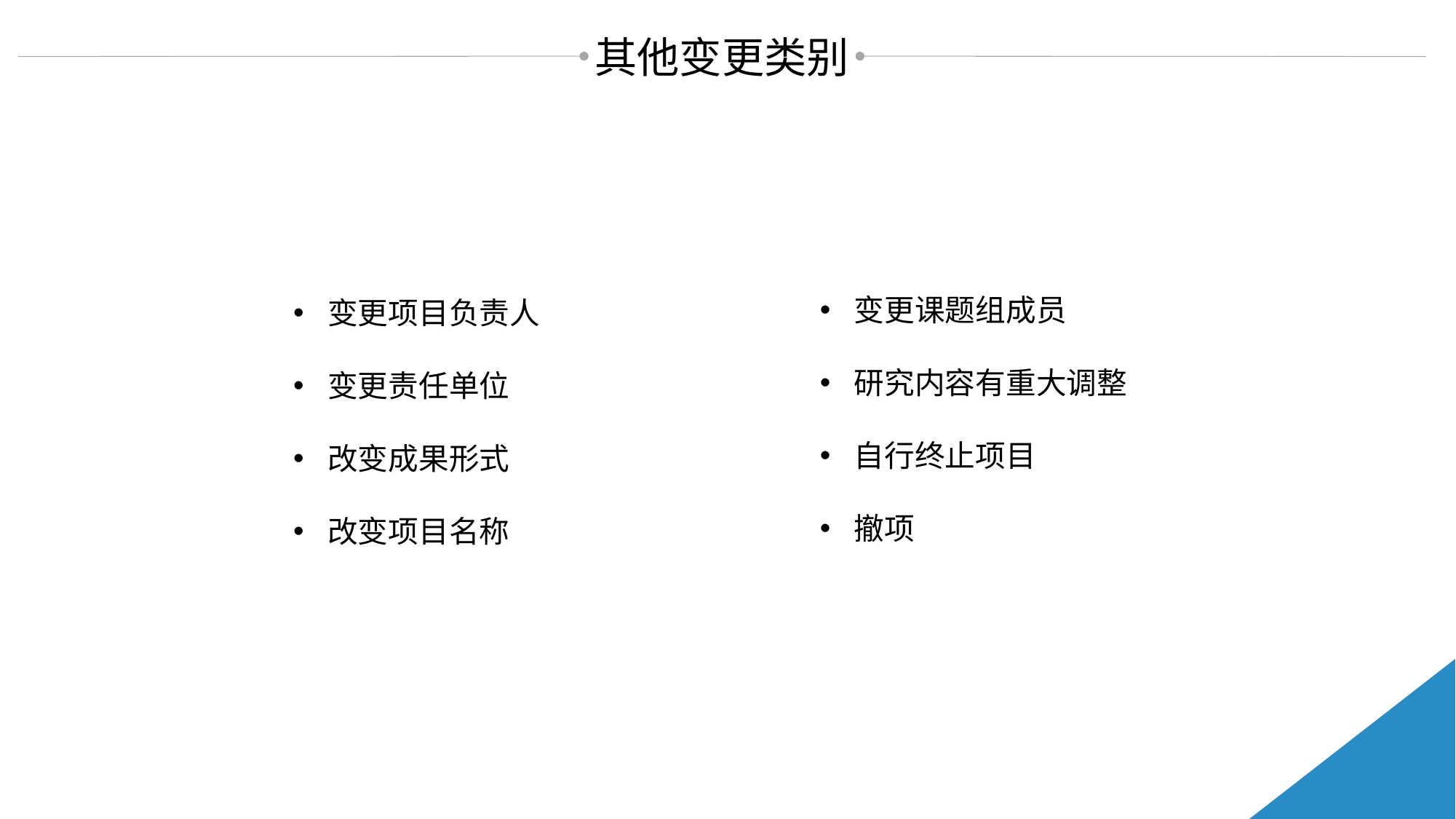

其他变更类别
变更课题组成员
研究内容有重大调整
自行终止项目
撤项
变更项目负责人
变更责任单位
改变成果形式
改变项目名称